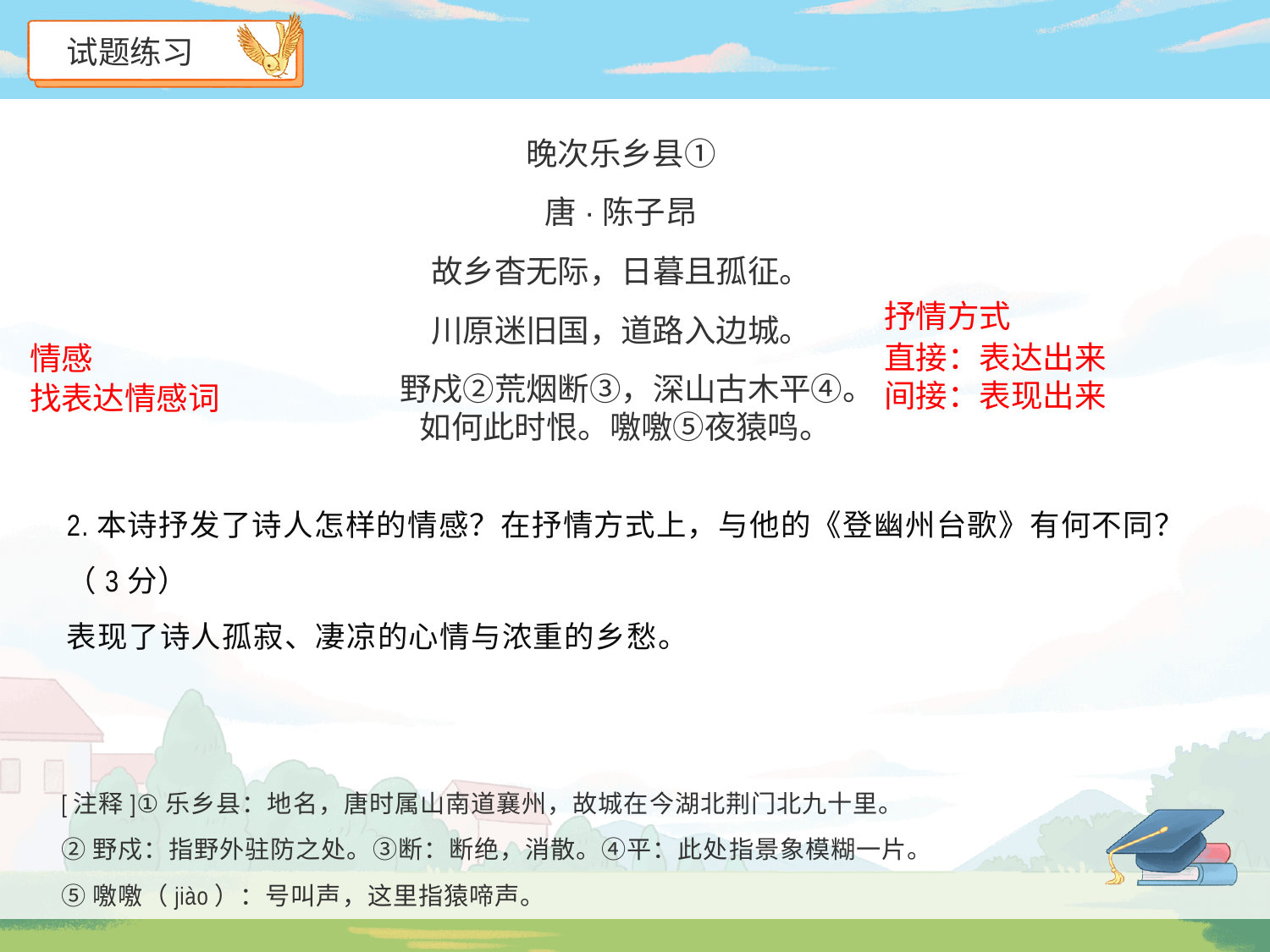

试题练习
晚次乐乡县①
唐·陈子昂
故乡杳无际，日暮且孤征。
川原迷旧国，道路入边城。
野戍②荒烟断③，深山古木平④。 如何此时恨。噭噭⑤夜猿鸣。
抒情方式
直接：表达出来
间接：表现出来
情感
找表达情感词
2.本诗抒发了诗人怎样的情感？在抒情方式上，与他的《登幽州台歌》有何不同？
（3分）
表现了诗人孤寂、凄凉的心情与浓重的乡愁。
[注释]①乐乡县：地名，唐时属山南道襄州，故城在今湖北荆门北九十里。
②野戍：指野外驻防之处。③断：断绝，消散。④平：此处指景象模糊一片。
⑤噭噭（jiào）：号叫声，这里指猿啼声。